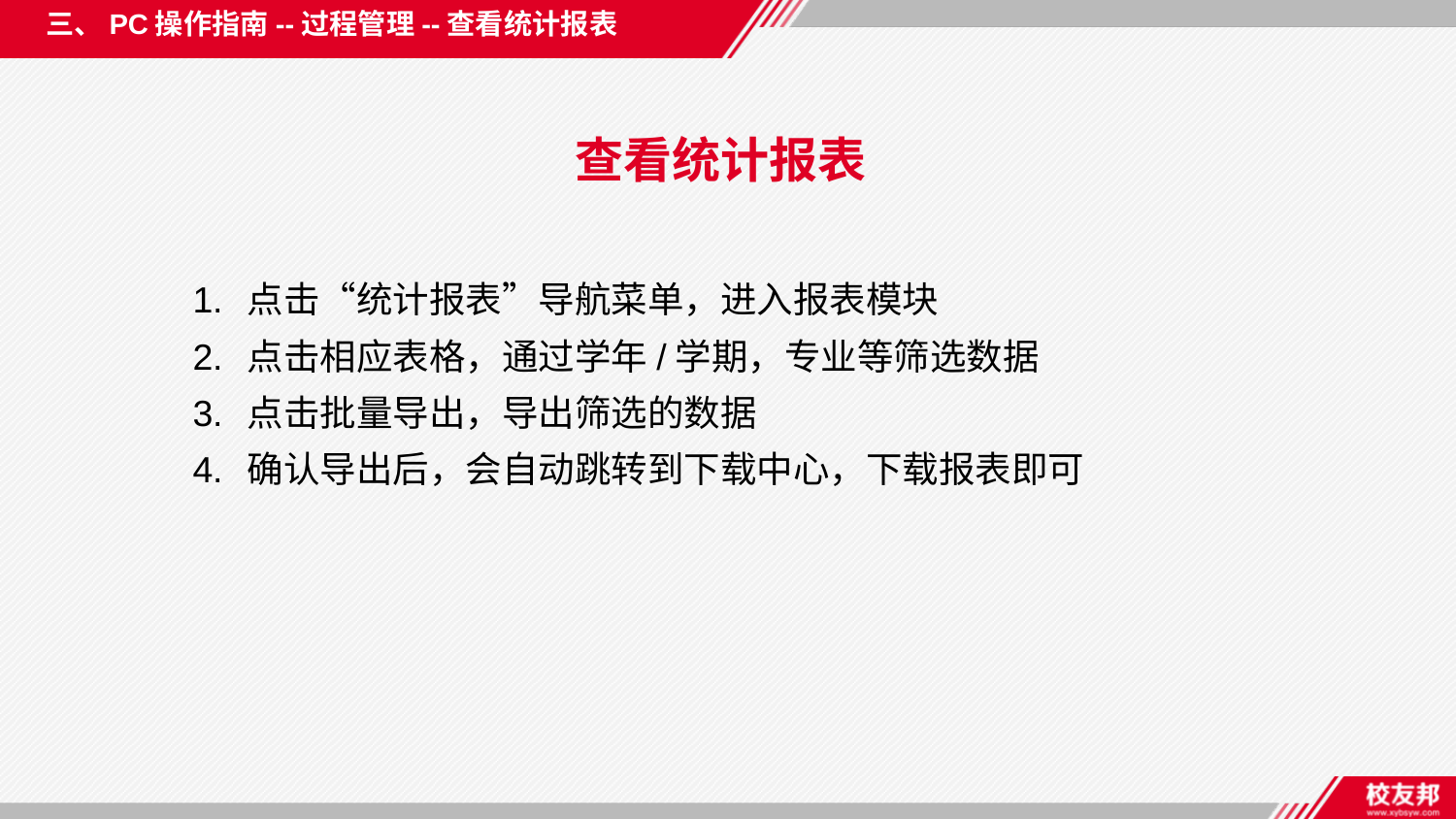

三、PC操作指南--过程管理--查看统计报表
查看统计报表

点击“统计报表”导航菜单，进入报表模块
点击相应表格，通过学年/学期，专业等筛选数据
点击批量导出，导出筛选的数据
确认导出后，会自动跳转到下载中心，下载报表即可